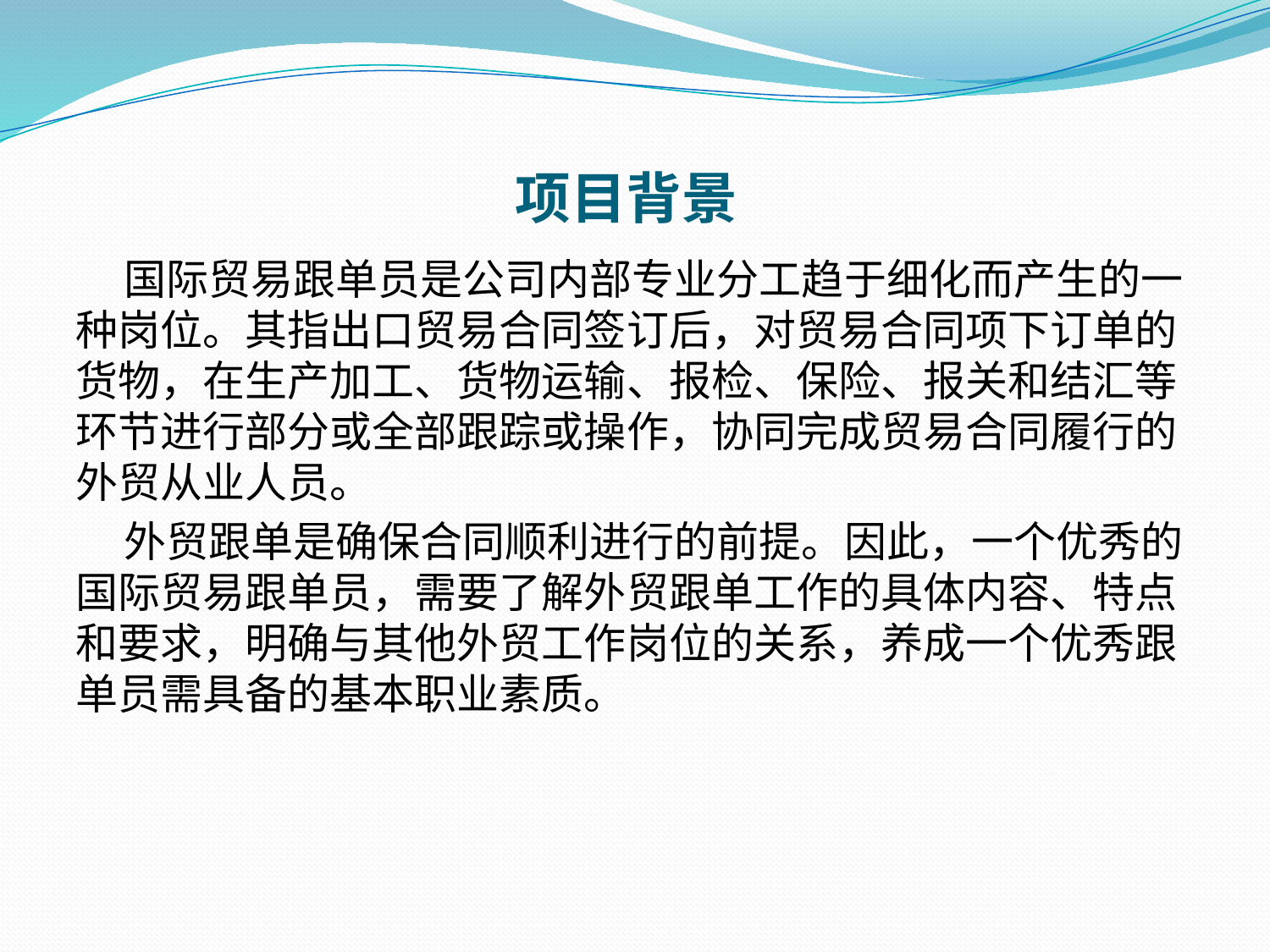

# 项目背景
    国际贸易跟单员是公司内部专业分工趋于细化而产生的一种岗位。其指出口贸易合同签订后，对贸易合同项下订单的货物，在生产加工、货物运输、报检、保险、报关和结汇等环节进行部分或全部跟踪或操作，协同完成贸易合同履行的外贸从业人员。
    外贸跟单是确保合同顺利进行的前提。因此，一个优秀的国际贸易跟单员，需要了解外贸跟单工作的具体内容、特点和要求，明确与其他外贸工作岗位的关系，养成一个优秀跟单员需具备的基本职业素质。